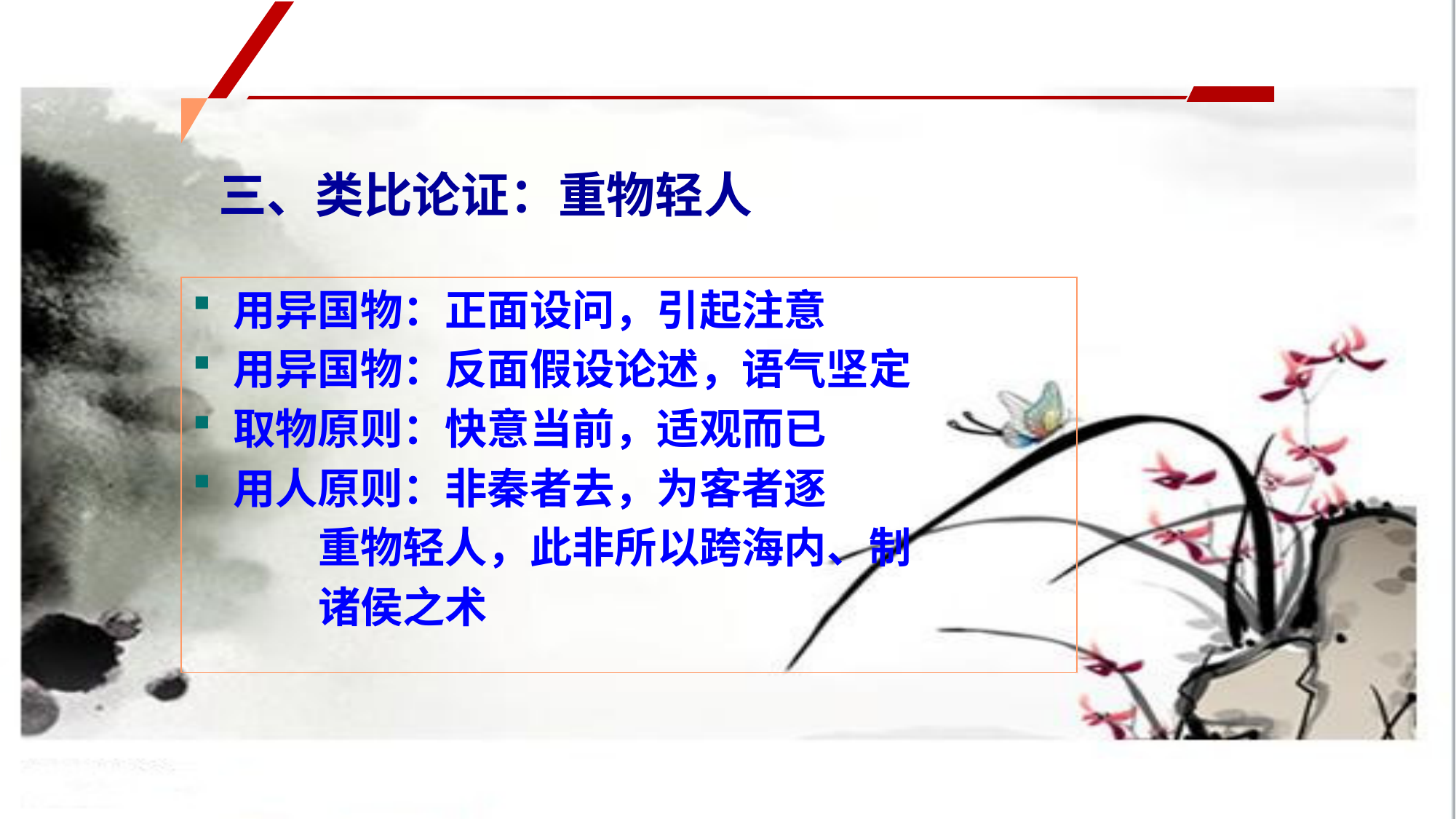

三、类比论证：重物轻人

用异国物：正面设问，引起注意
用异国物：反面假设论述，语气坚定
取物原则：快意当前，适观而已
用人原则：非秦者去，为客者逐
            重物轻人，此非所以跨海内、制
            诸侯之术